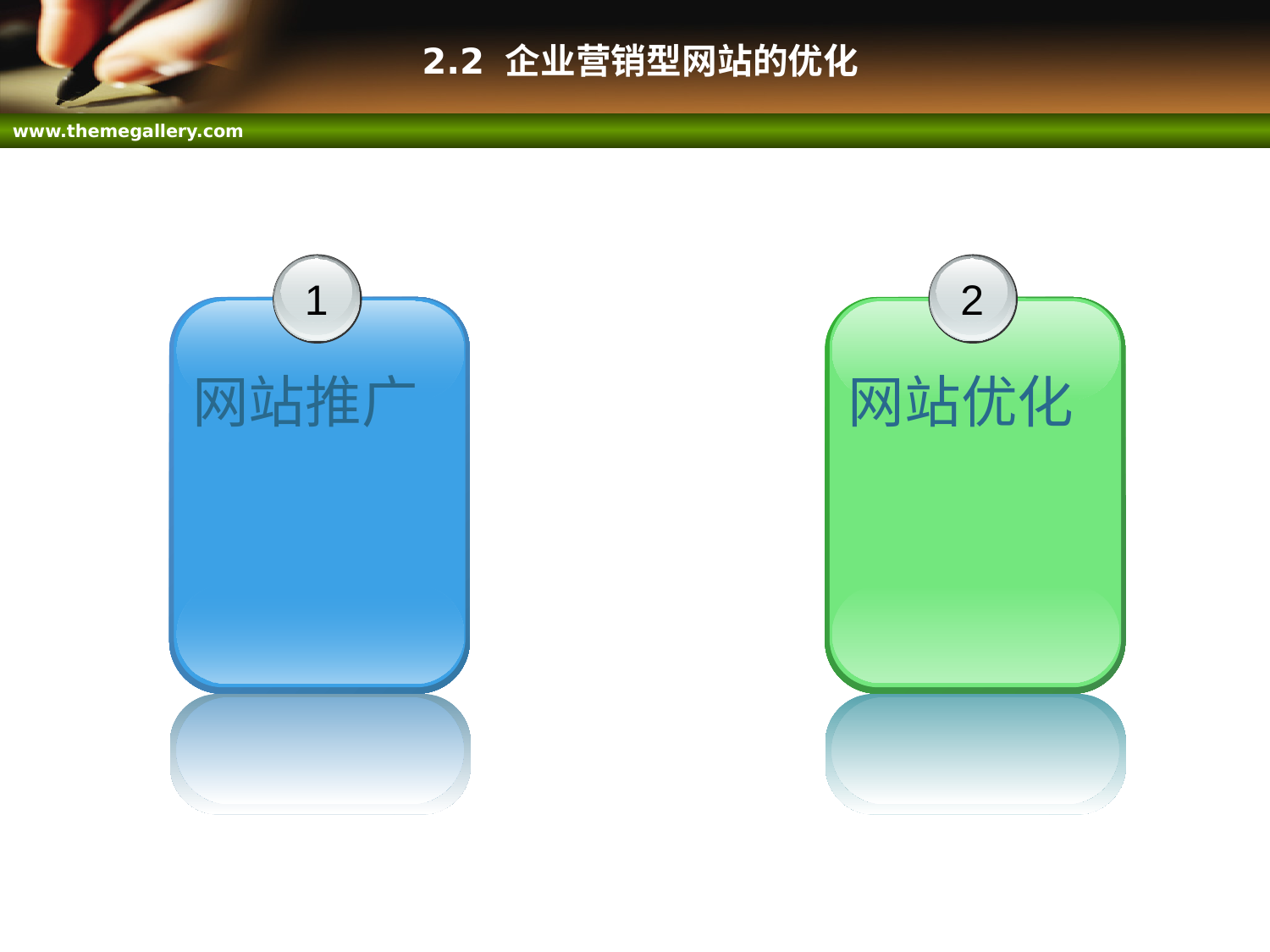

# 2.2 企业营销型网站的优化

1

网站推广

2

网站优化